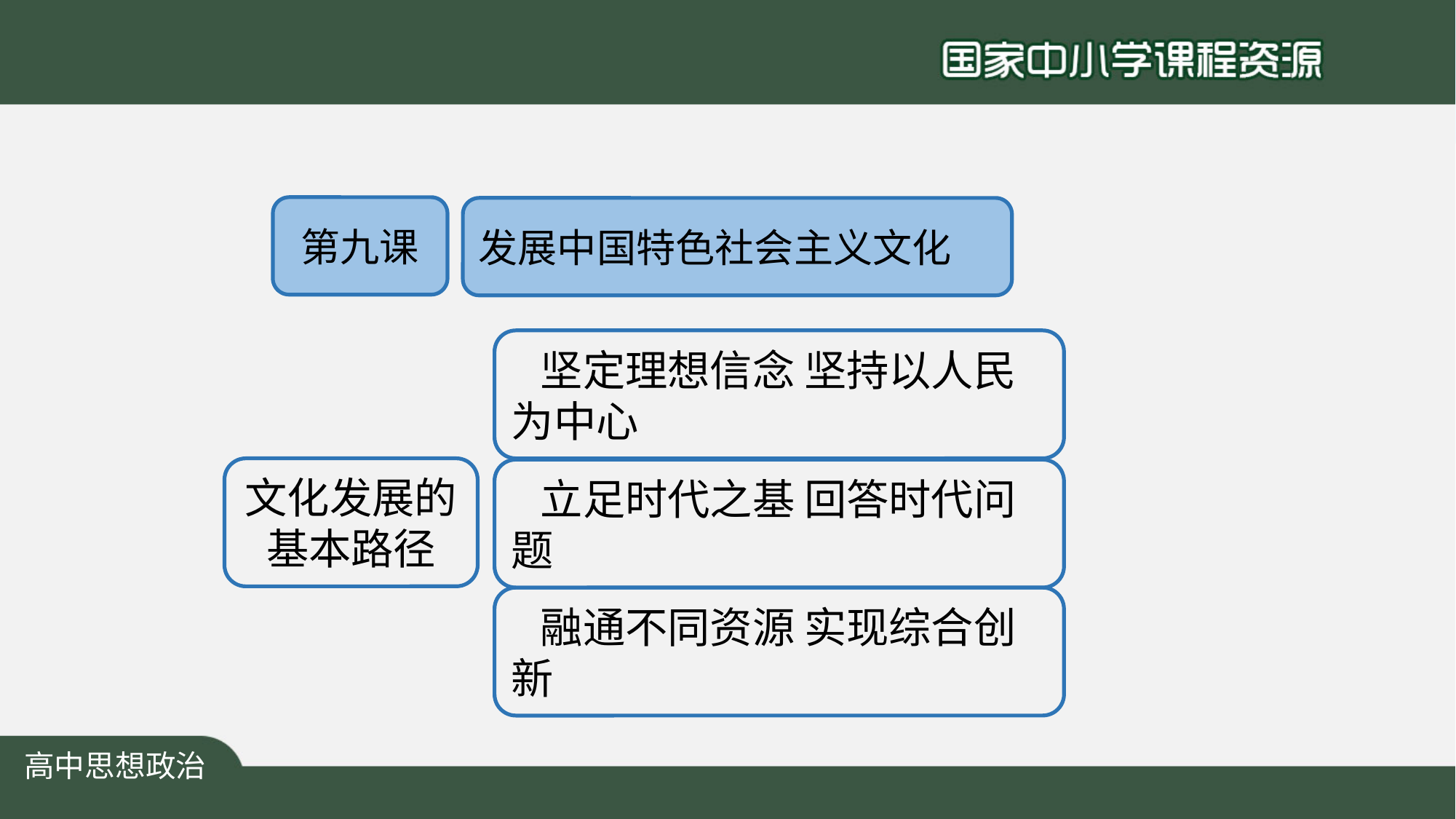

第九课
发展中国特色社会主义文化
  坚定理想信念 坚持以人民为中心
文化发展的基本路径
  立足时代之基 回答时代问题
  融通不同资源 实现综合创新